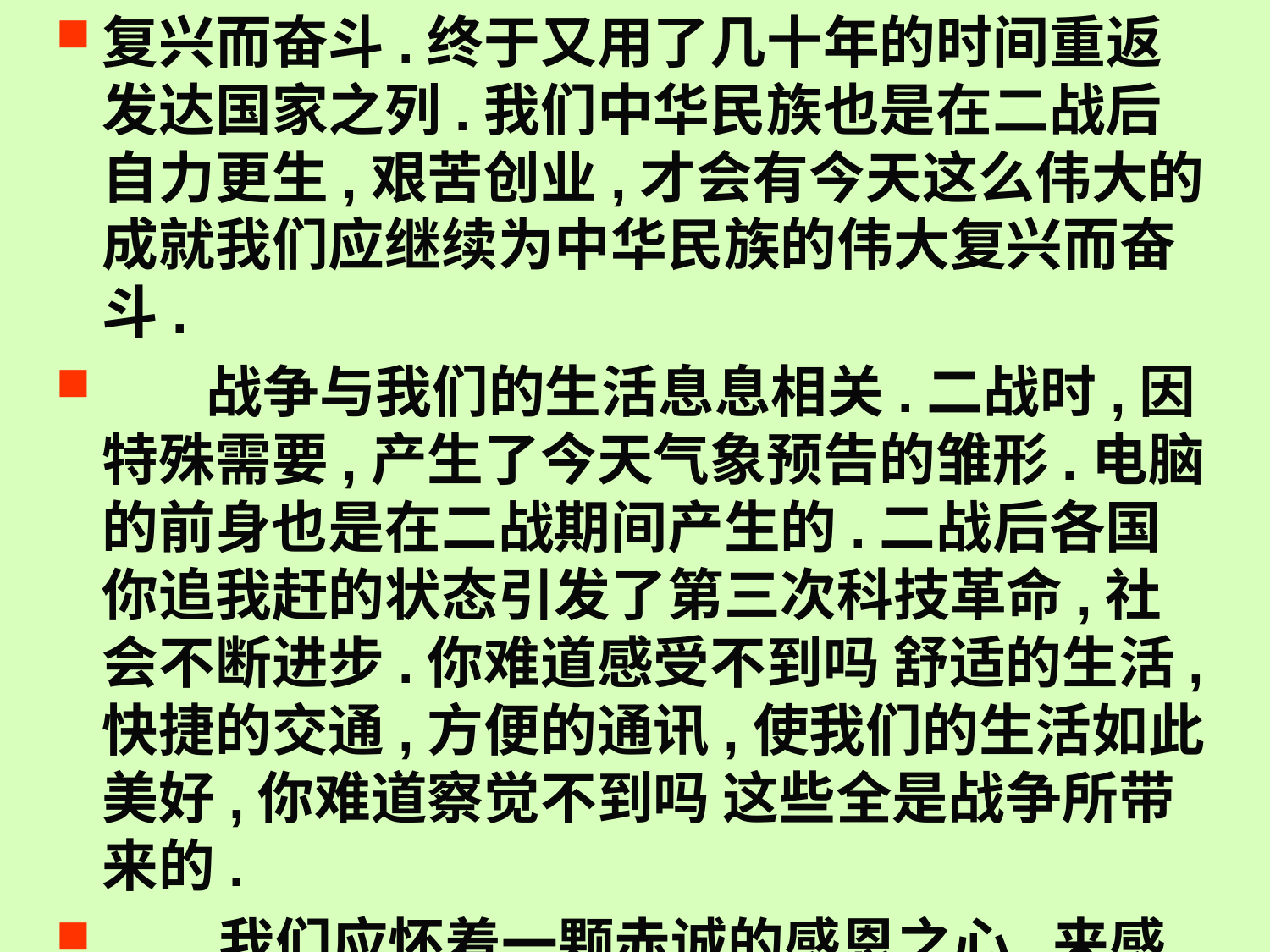

复兴而奋斗.终于又用了几十年的时间重返发达国家之列.我们中华民族也是在二战后自力更生,艰苦创业,才会有今天这么伟大的成就我们应继续为中华民族的伟大复兴而奋斗.
       战争与我们的生活息息相关.二战时,因特殊需要,产生了今天气象预告的雏形.电脑的前身也是在二战期间产生的.二战后各国你追我赶的状态引发了第三次科技革命,社会不断进步.你难道感受不到吗 舒适的生活,快捷的交通,方便的通讯,使我们的生活如此美好,你难道察觉不到吗 这些全是战争所带来的.
        我们应怀着一颗赤诚的感恩之心,来感谢和珍惜战争所赐给我的一切.